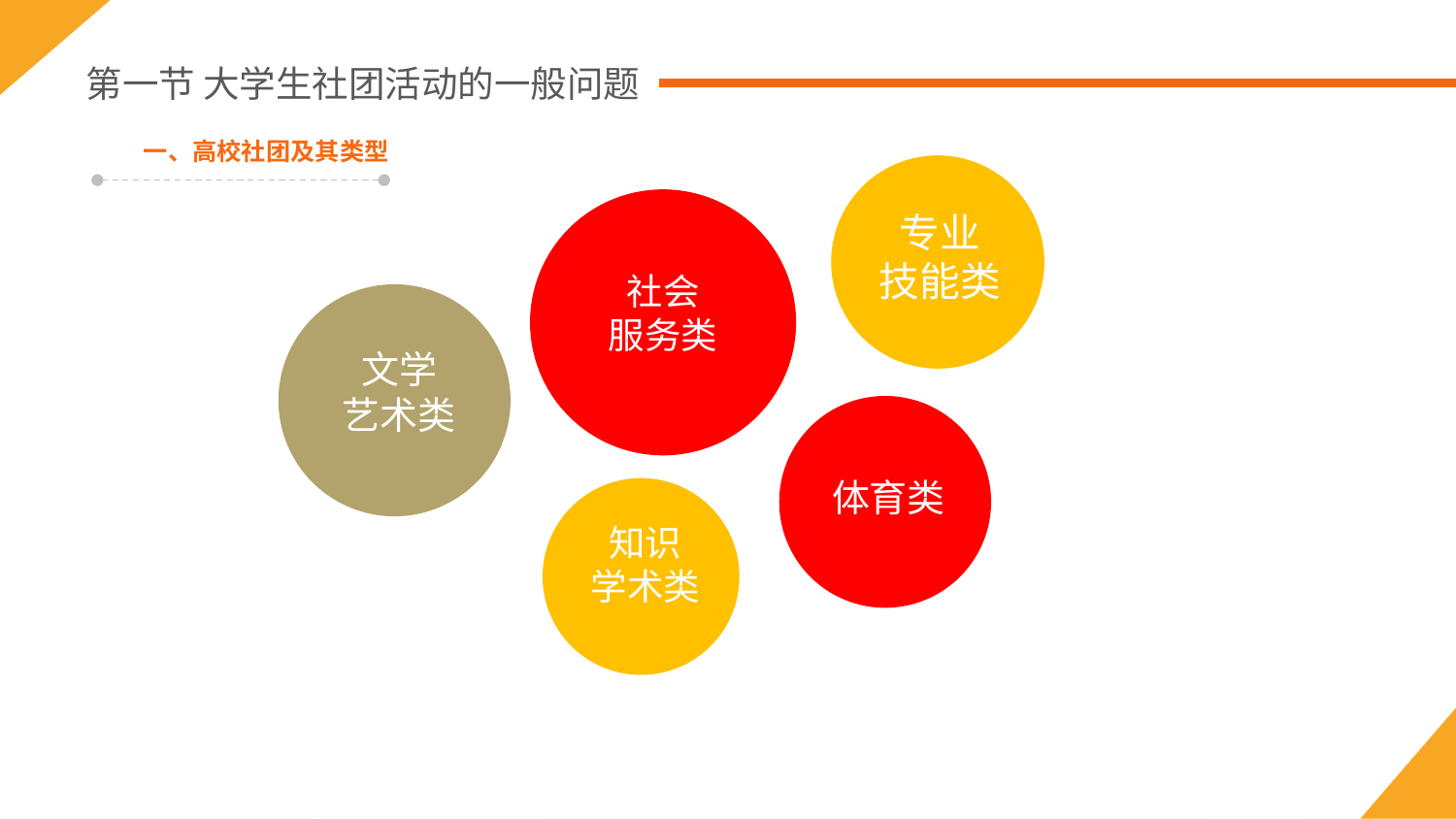

第一节 大学生社团活动的一般问题
一、高校社团及其类型

专业
技能类

社会
服务类

文学
艺术类

体育类

知识
学术类